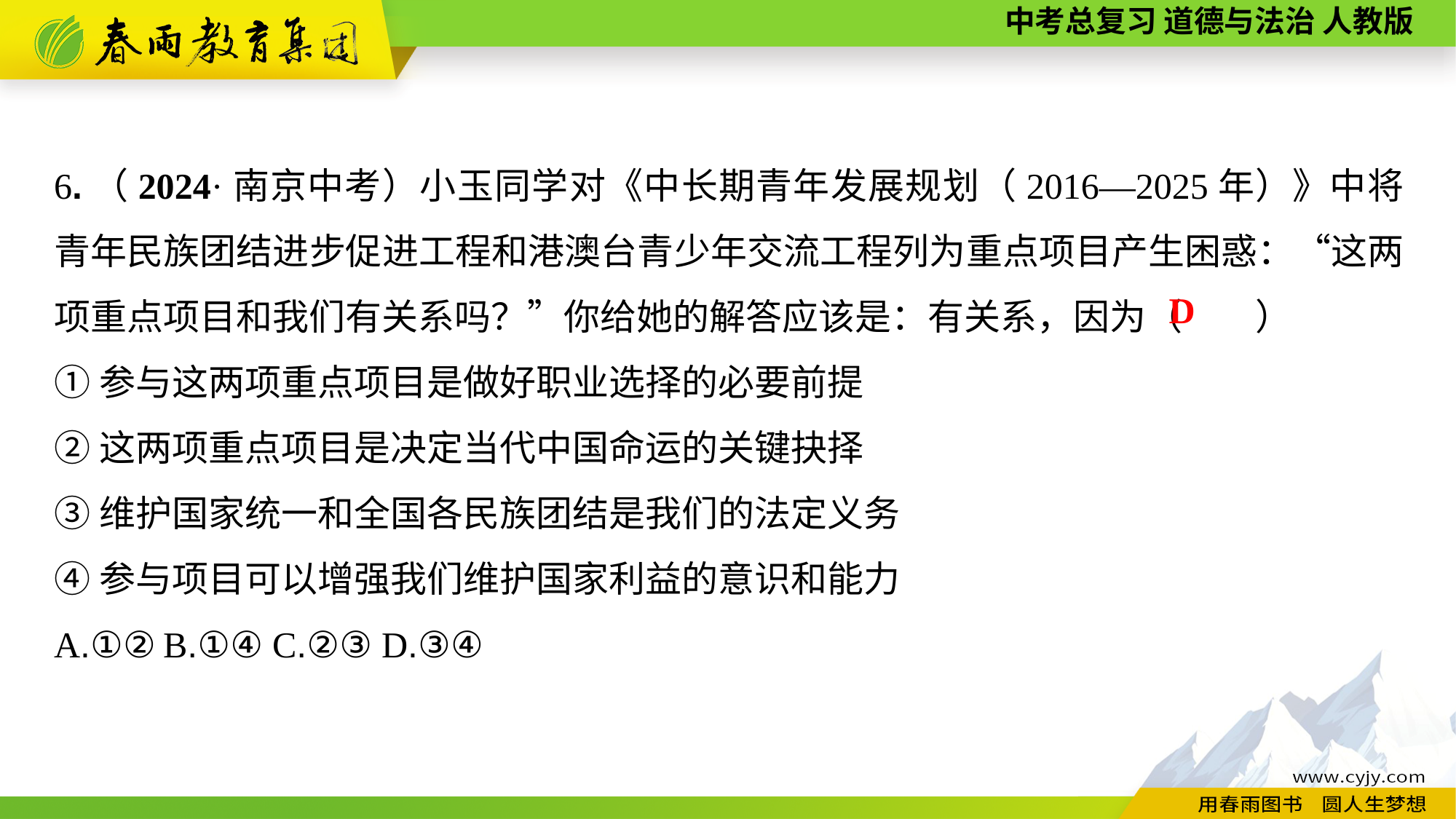

6.（2024·南京中考）小玉同学对《中长期青年发展规划（2016—2025年）》中将青年民族团结进步促进工程和港澳台青少年交流工程列为重点项目产生困惑：“这两项重点项目和我们有关系吗？”你给她的解答应该是：有关系，因为（　　）
①参与这两项重点项目是做好职业选择的必要前提
②这两项重点项目是决定当代中国命运的关键抉择
③维护国家统一和全国各民族团结是我们的法定义务
④参与项目可以增强我们维护国家利益的意识和能力
A.①②	B.①④	C.②③	D.③④
D